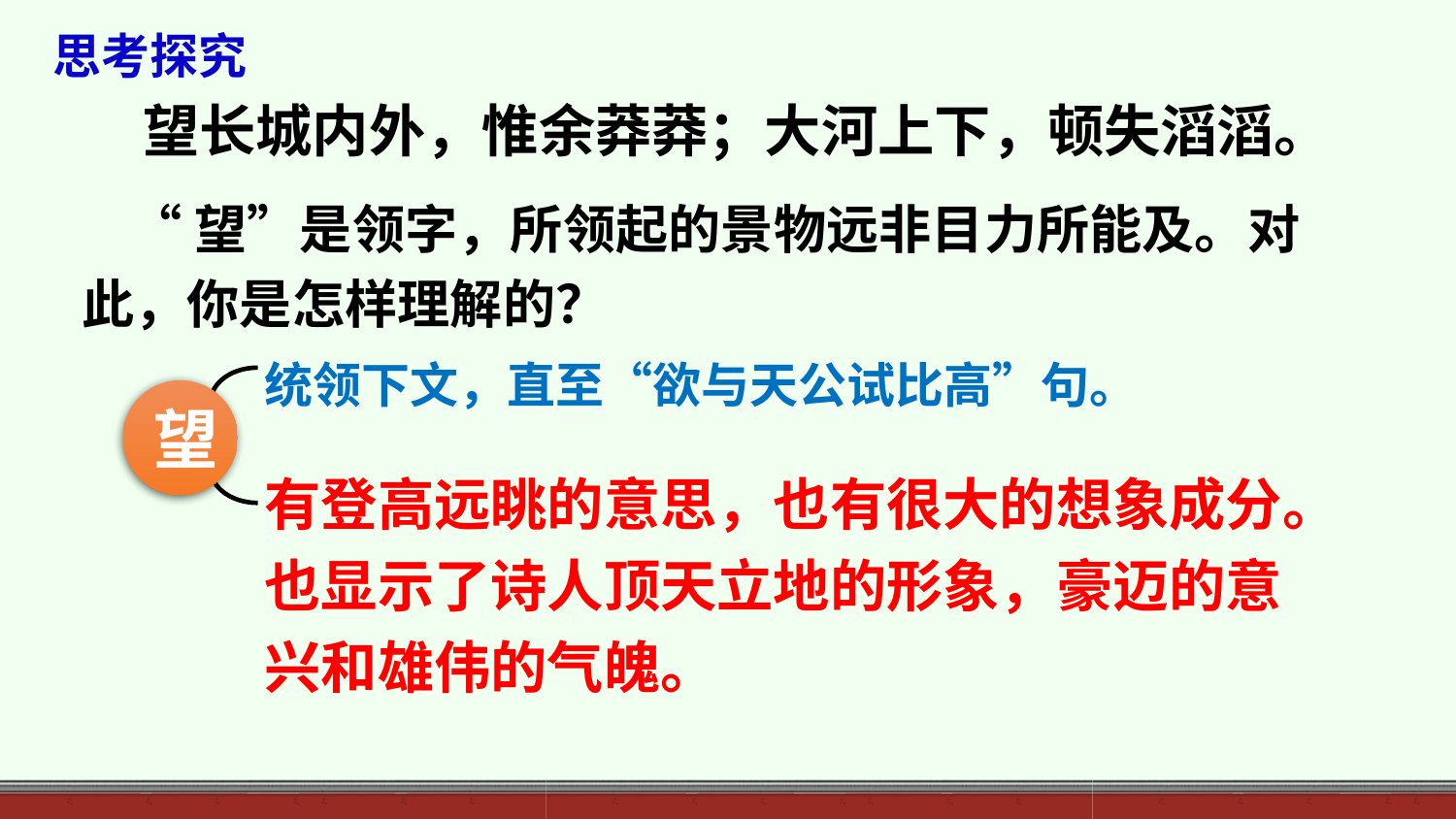

思考探究
望长城内外，惟余莽莽；大河上下，顿失滔滔。
    “望”是领字，所领起的景物远非目力所能及。对此，你是怎样理解的？
统领下文，直至“欲与天公试比高”句。

望
有登高远眺的意思，也有很大的想象成分。也显示了诗人顶天立地的形象，豪迈的意兴和雄伟的气魄。